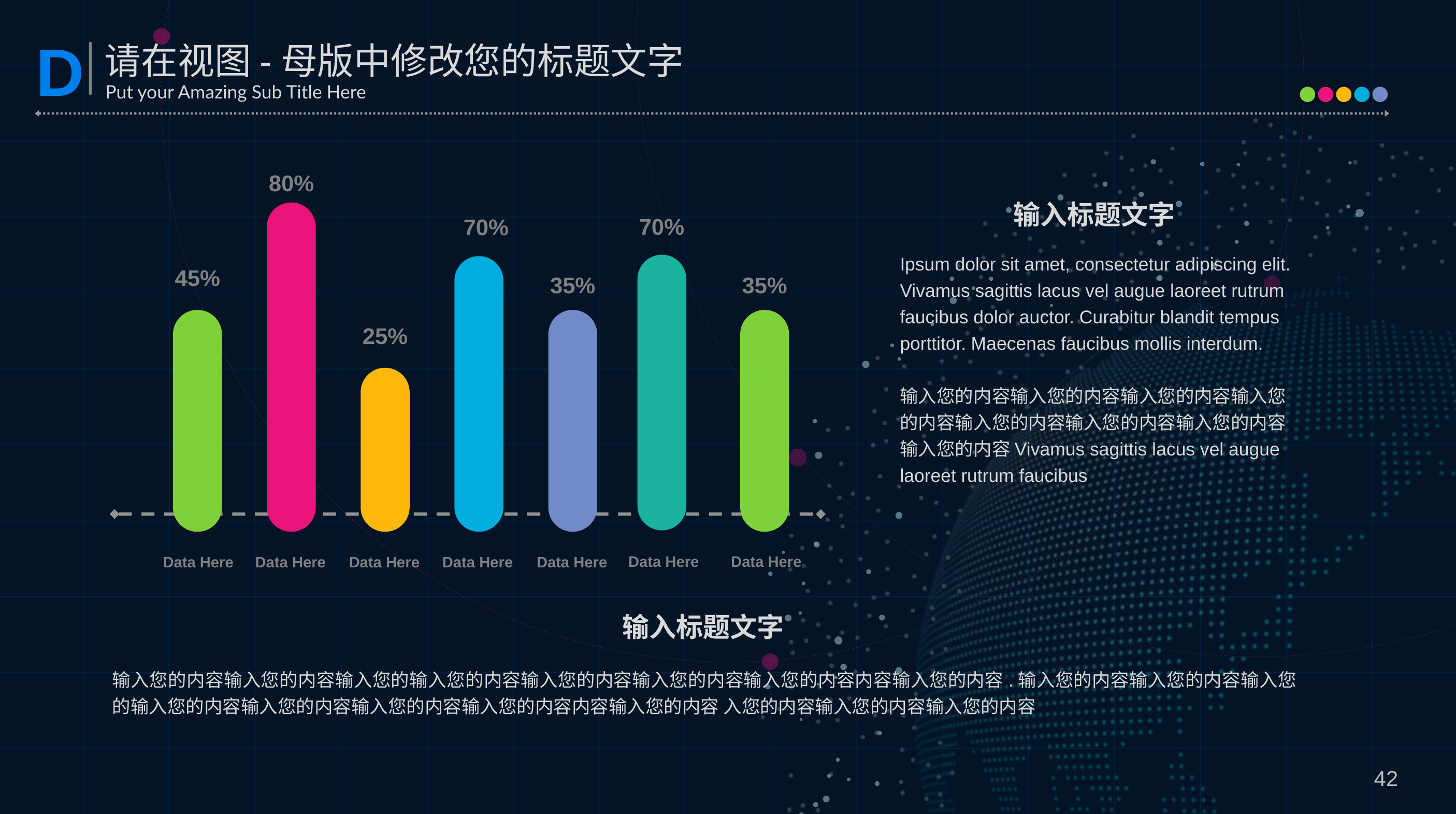

80%

Data Here
输入标题文字
Ipsum dolor sit amet, consectetur adipiscing elit. Vivamus sagittis lacus vel augue laoreet rutrum faucibus dolor auctor. Curabitur blandit tempus porttitor. Maecenas faucibus mollis interdum.

输入您的内容输入您的内容输入您的内容输入您的内容输入您的内容输入您的内容输入您的内容输入您的内容Vivamus sagittis lacus vel augue laoreet rutrum faucibus
70%

Data Here
70%

Data Here
45%

Data Here
35%

Data Here
35%

Data Here
25%

Data Here

输入标题文字
输入您的内容输入您的内容输入您的输入您的内容输入您的内容输入您的内容输入您的内容内容输入您的内容.输入您的内容输入您的内容输入您的输入您的内容输入您的内容输入您的内容输入您的内容内容输入您的内容 入您的内容输入您的内容输入您的内容
42